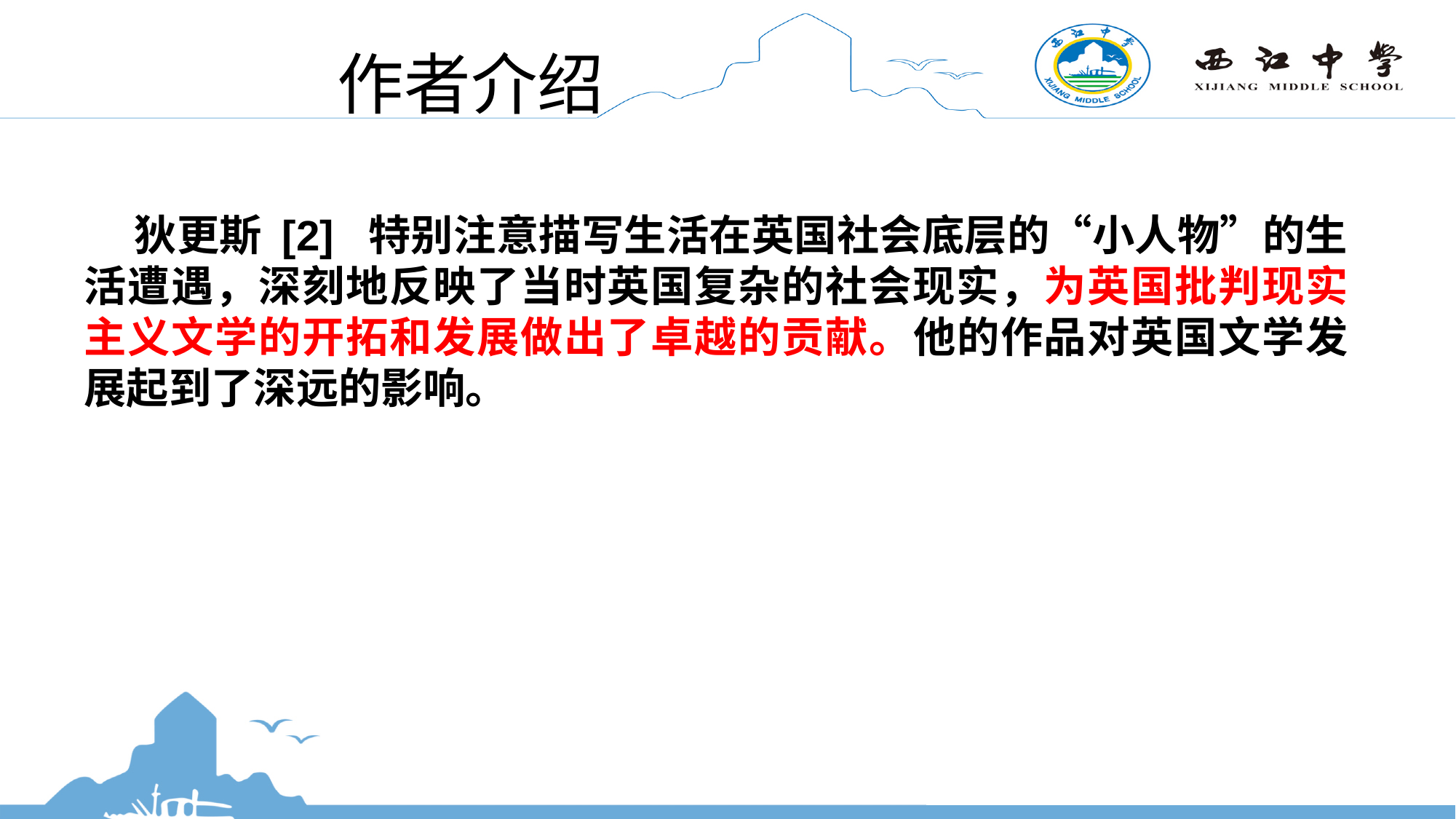

# 作者介绍
    狄更斯 [2]  特别注意描写生活在英国社会底层的“小人物”的生活遭遇，深刻地反映了当时英国复杂的社会现实，为英国批判现实主义文学的开拓和发展做出了卓越的贡献。他的作品对英国文学发展起到了深远的影响。